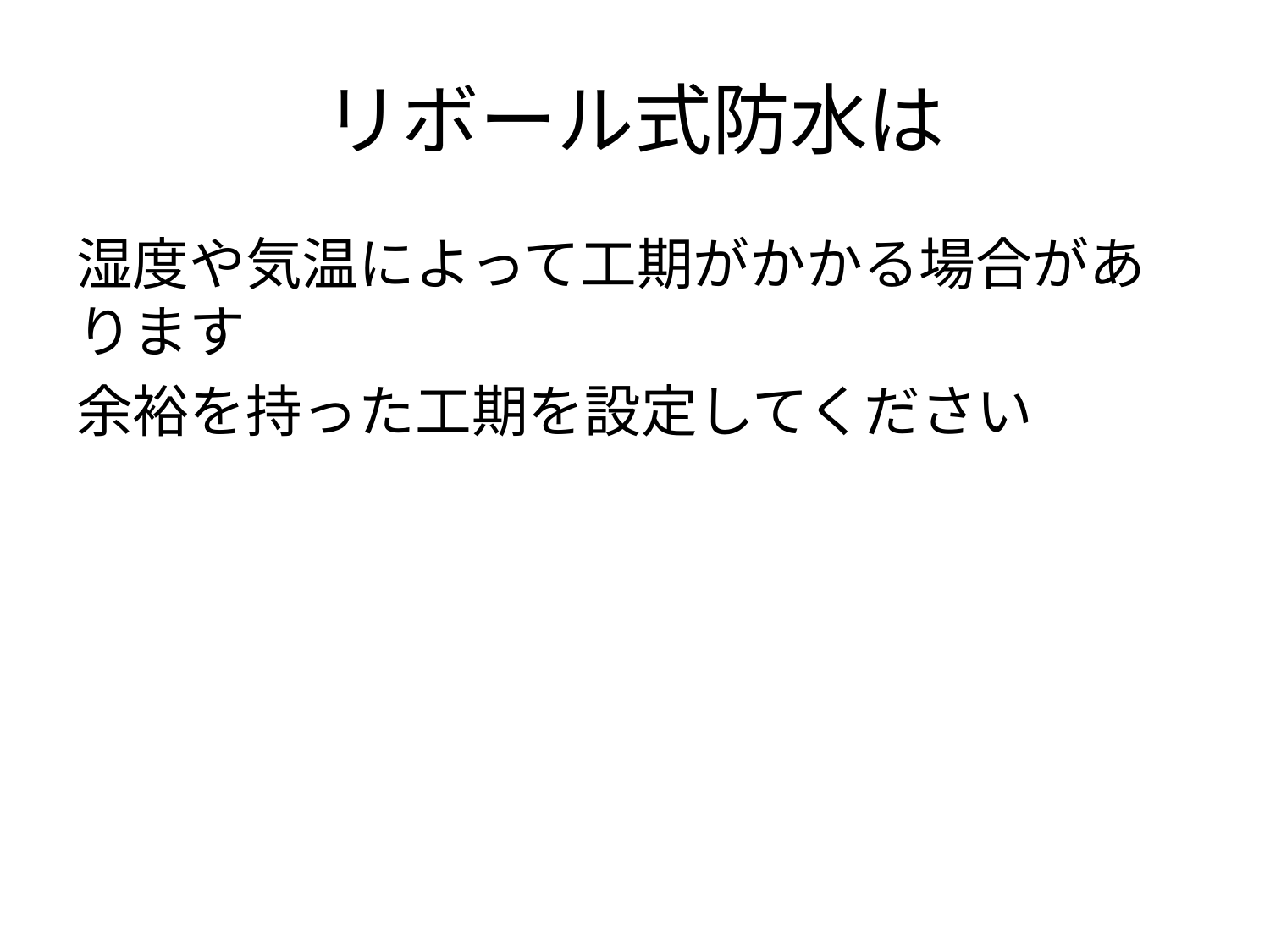

# リボール式防水は
湿度や気温によって工期がかかる場合があります
余裕を持った工期を設定してください